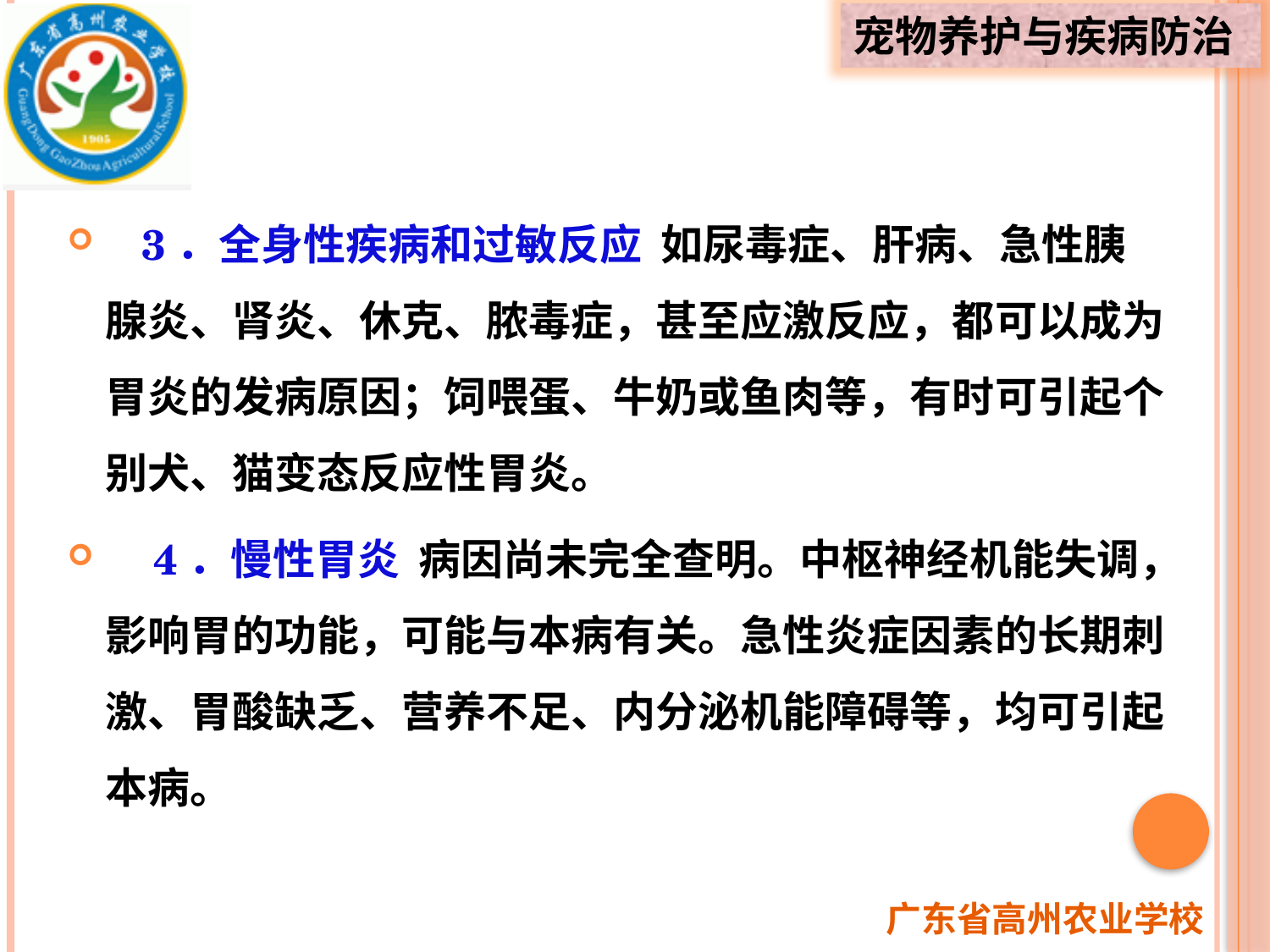

3．全身性疾病和过敏反应  如尿毒症、肝病、急性胰腺炎、肾炎、休克、脓毒症，甚至应激反应，都可以成为胃炎的发病原因；饲喂蛋、牛奶或鱼肉等，有时可引起个别犬、猫变态反应性胃炎。
    4．慢性胃炎  病因尚未完全查明。中枢神经机能失调，影响胃的功能，可能与本病有关。急性炎症因素的长期刺激、胃酸缺乏、营养不足、内分泌机能障碍等，均可引起本病。